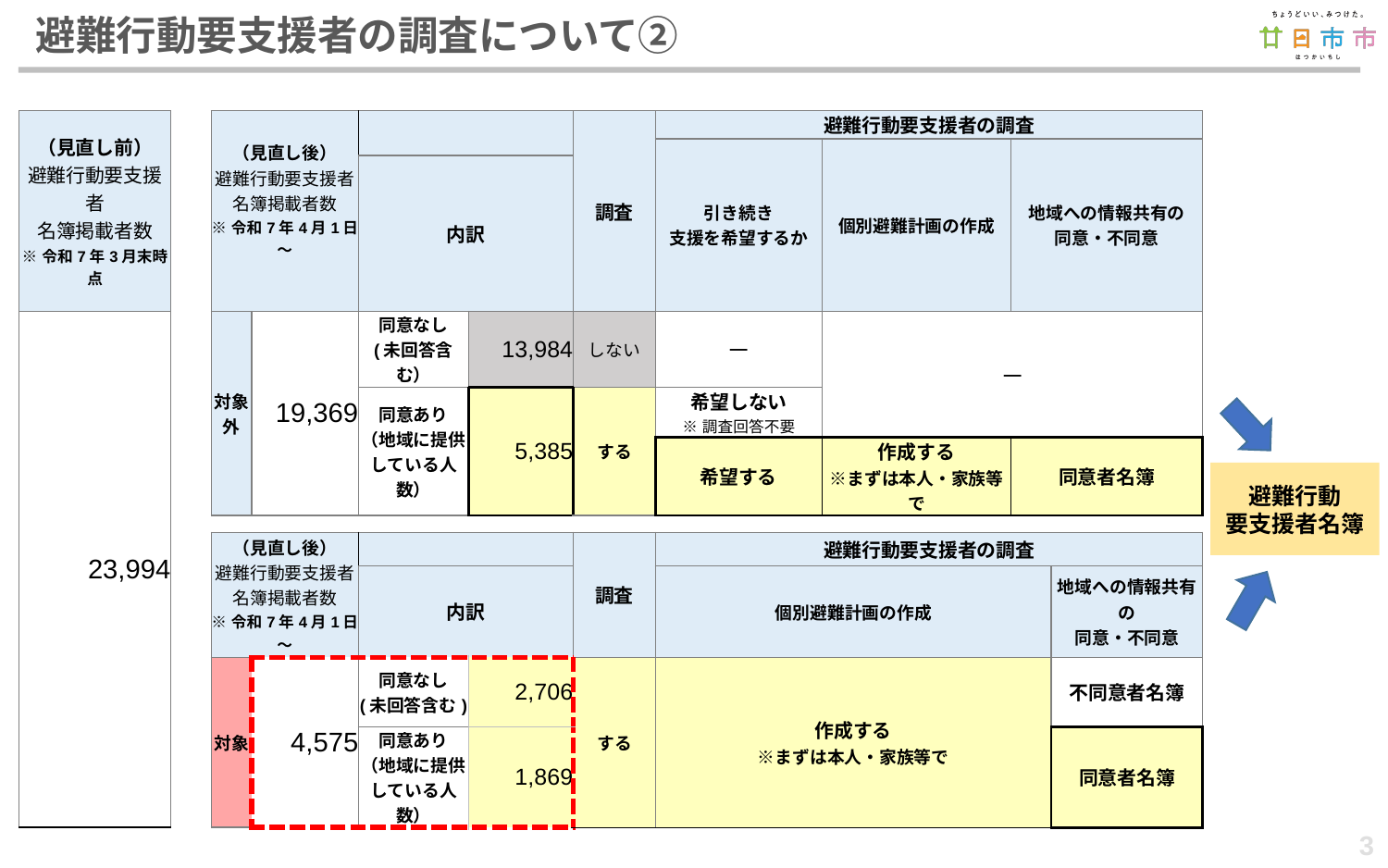

# 避難行動要支援者の調査について②
| （見直し前） 避難行動要支援者 名簿掲載者数 ※令和7年3月末時点 |  | （見直し後） 避難行動要支援者 名簿掲載者数 ※令和7年4月1日～ |  |  |  |  | 調査 | 避難行動要支援者の調査 |  |  |  |
| --- | --- | --- | --- | --- | --- | --- | --- | --- | --- | --- | --- |
|  |  |  |  |  |  |  |  | 引き続き 支援を希望するか | 個別避難計画の作成 | 地域への情報共有の 同意・不同意 |  |
|  |  |  |  | 内訳 |  |  |  |  |  |  |  |
| 23,994 |  | 対象外 | 19,369 | 同意なし (未回答含む） | 13,984 |  | しない | ― | ― |  |  |
|  |  |  |  |  |  |  |  |  |  |  |  |
|  |  |  |  |  |  |  |  |  |  |  |  |
|  |  |  |  | 同意あり （地域に提供している人数） | 5,385 |  | する | 希望しない ※調査回答不要 |  |  |  |
|  |  |  |  |  |  |  |  | 希望する | 作成する ※まずは本人・家族等で | 同意者名簿 |  |
|  |  |  |  |  |  |  |  |  |  |  |  |
|  |  |  |  |  |  |  |  |  |  |  |  |
|  |  | （見直し後） 避難行動要支援者 名簿掲載者数 ※令和7年4月1日～ |  |  |  |  | 調査 | 避難行動要支援者の調査 |  |  |  |
|  |  |  |  | 内訳 |  |  |  | 個別避難計画の作成 |  |  | 地域への情報共有の 同意・不同意 |
|  |  | 対象 | 4,575 | 同意なし (未回答含む) | 2,706 |  | する | 作成する ※まずは本人・家族等で |  |  | 不同意者名簿 |
|  |  |  |  |  |  |  |  |  |  |  |  |
|  |  |  |  |  |  |  |  |  |  |  |  |
|  |  |  |  | 同意あり （地域に提供している人数） | 1,869 |  |  |  |  |  | 同意者名簿 |
|  |  |  |  |  |  |  |  |  |  |  |  |

避難行動
要支援者名簿

3